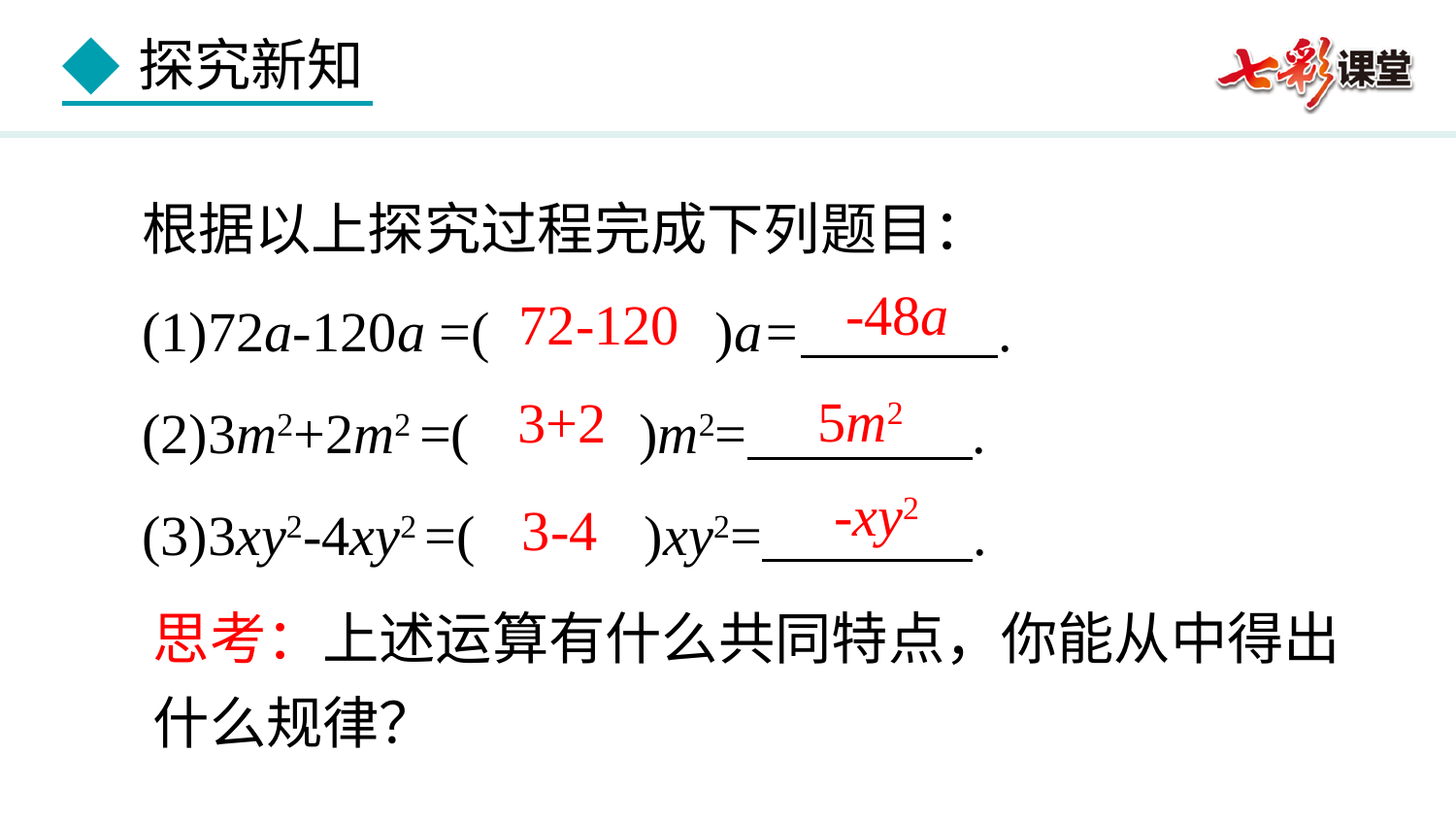

根据以上探究过程完成下列题目：
(1)72a-120a =(                )a=              .
(2)3m2+2m2 =(            )m2=                .
(3)3xy2-4xy2 =(            )xy2=               .
-48a
72-120
5m2
3+2
-xy2
3-4
思考：上述运算有什么共同特点，你能从中得出什么规律？